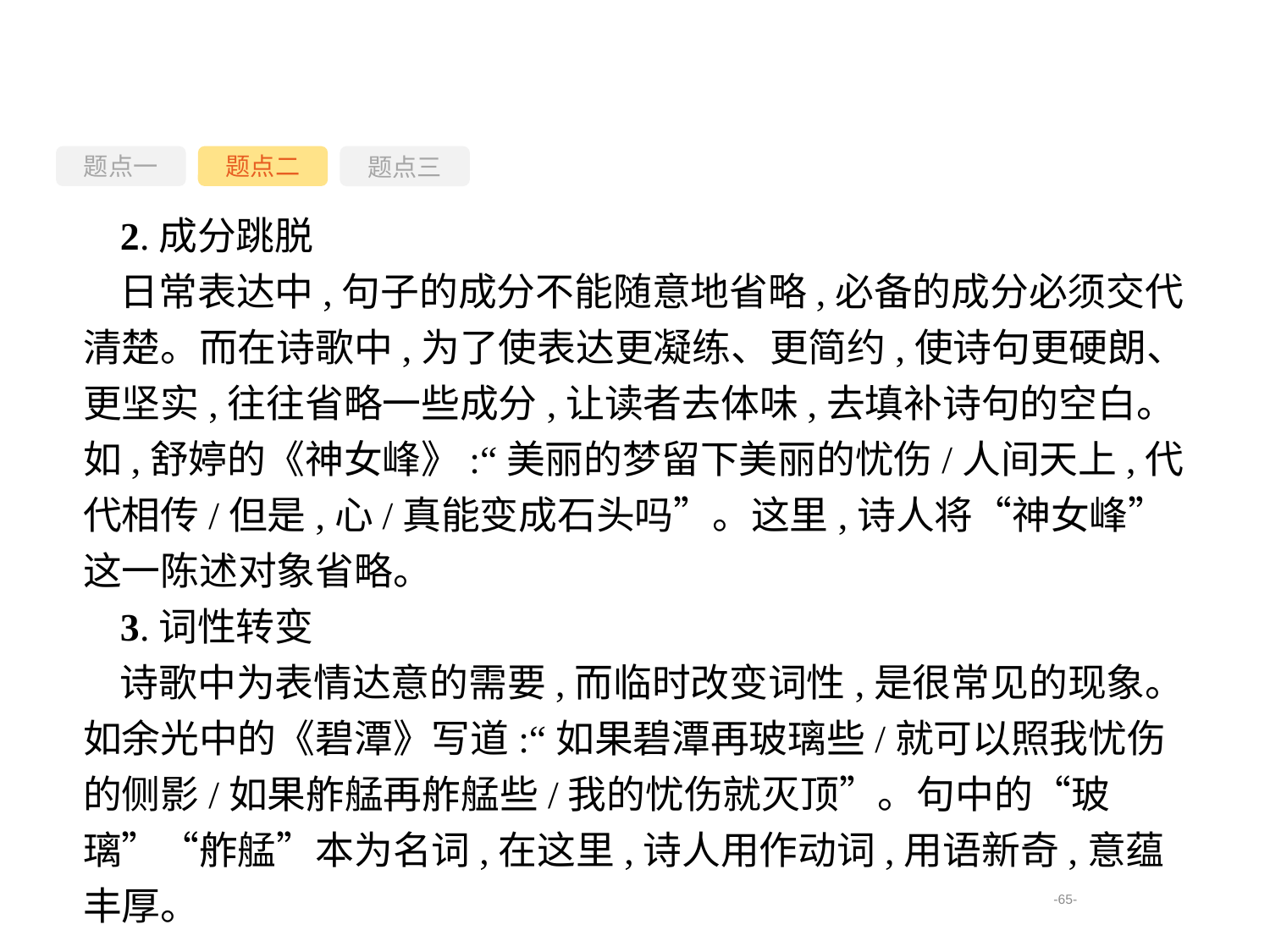

题点一
题点三
题点二
2.成分跳脱
日常表达中,句子的成分不能随意地省略,必备的成分必须交代清楚。而在诗歌中,为了使表达更凝练、更简约,使诗句更硬朗、更坚实,往往省略一些成分,让读者去体味,去填补诗句的空白。如,舒婷的《神女峰》:“美丽的梦留下美丽的忧伤/人间天上,代代相传/但是,心/真能变成石头吗”。这里,诗人将“神女峰”这一陈述对象省略。
3.词性转变
诗歌中为表情达意的需要,而临时改变词性,是很常见的现象。如余光中的《碧潭》写道:“如果碧潭再玻璃些/就可以照我忧伤的侧影/如果舴艋再舴艋些/我的忧伤就灭顶”。句中的“玻璃”“舴艋”本为名词,在这里,诗人用作动词,用语新奇,意蕴丰厚。
-65-